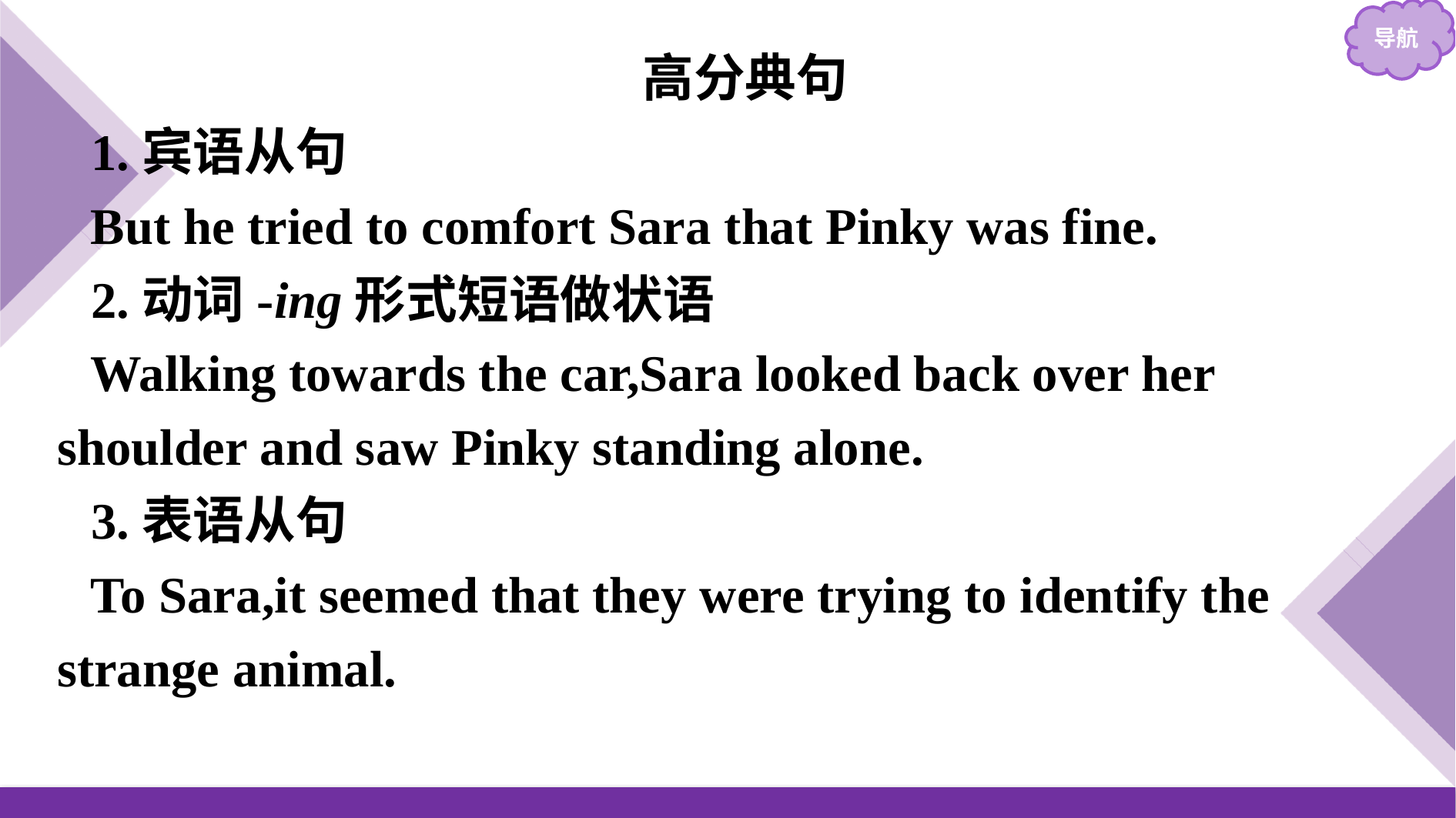

高分典句
1.宾语从句
But he tried to comfort Sara that Pinky was fine.
2.动词-ing形式短语做状语
Walking towards the car,Sara looked back over her shoulder and saw Pinky standing alone.
3.表语从句
To Sara,it seemed that they were trying to identify the strange animal.